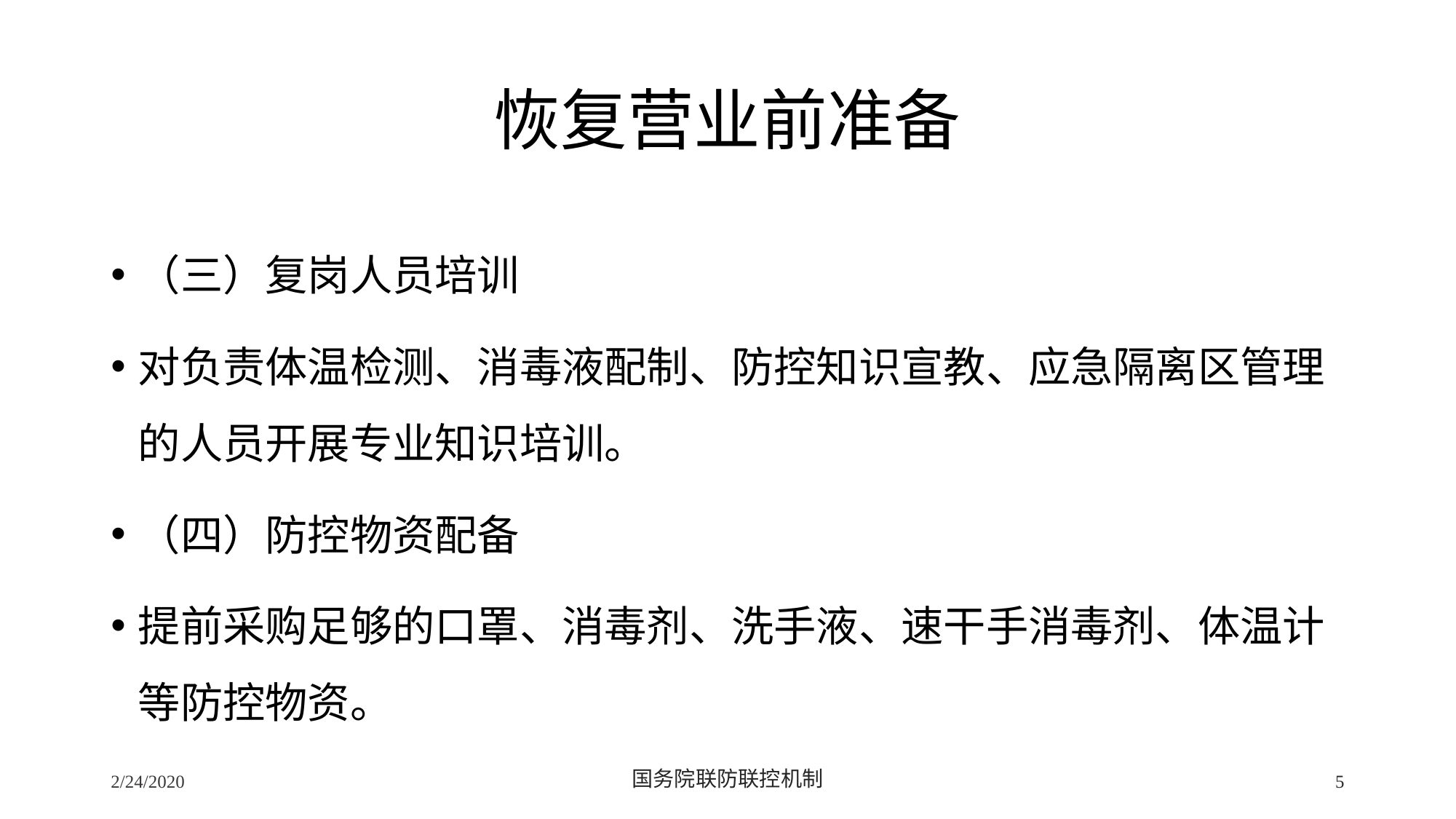

# 恢复营业前准备
（三）复岗人员培训
对负责体温检测、消毒液配制、防控知识宣教、应急隔离区管理的人员开展专业知识培训。
（四）防控物资配备
提前采购足够的口罩、消毒剂、洗手液、速干手消毒剂、体温计等防控物资。
2/24/2020
国务院联防联控机制
5